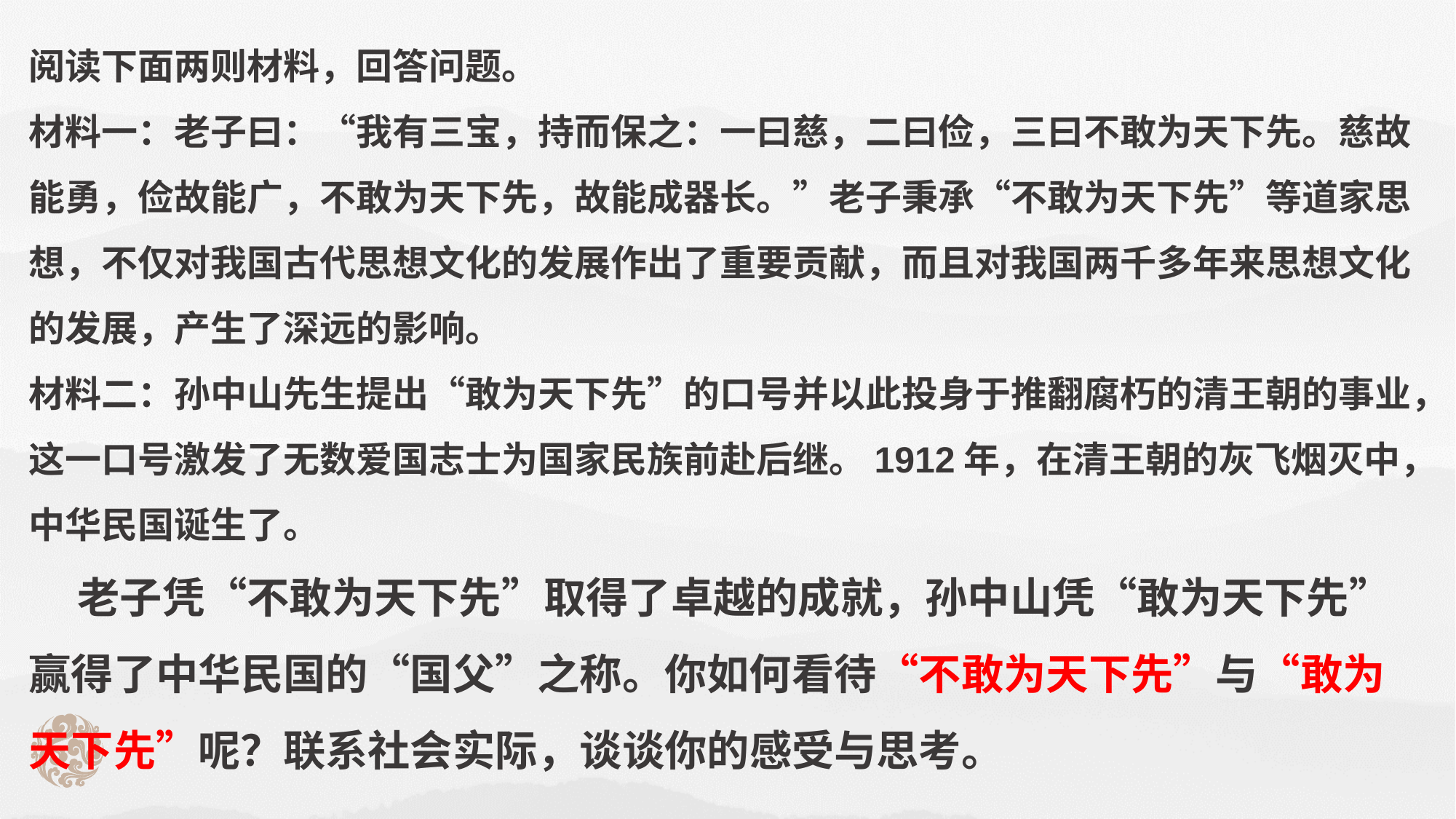

阅读下面两则材料，回答问题。
材料一：老子曰：“我有三宝，持而保之：一曰慈，二曰俭，三曰不敢为天下先。慈故能勇，俭故能广，不敢为天下先，故能成器长。”老子秉承“不敢为天下先”等道家思想，不仅对我国古代思想文化的发展作出了重要贡献，而且对我国两千多年来思想文化的发展，产生了深远的影响。
材料二：孙中山先生提出“敢为天下先”的口号并以此投身于推翻腐朽的清王朝的事业，这一口号激发了无数爱国志士为国家民族前赴后继。1912年，在清王朝的灰飞烟灭中，中华民国诞生了。
    老子凭“不敢为天下先”取得了卓越的成就，孙中山凭“敢为天下先”赢得了中华民国的“国父”之称。你如何看待“不敢为天下先”与“敢为天下先”呢？联系社会实际，谈谈你的感受与思考。